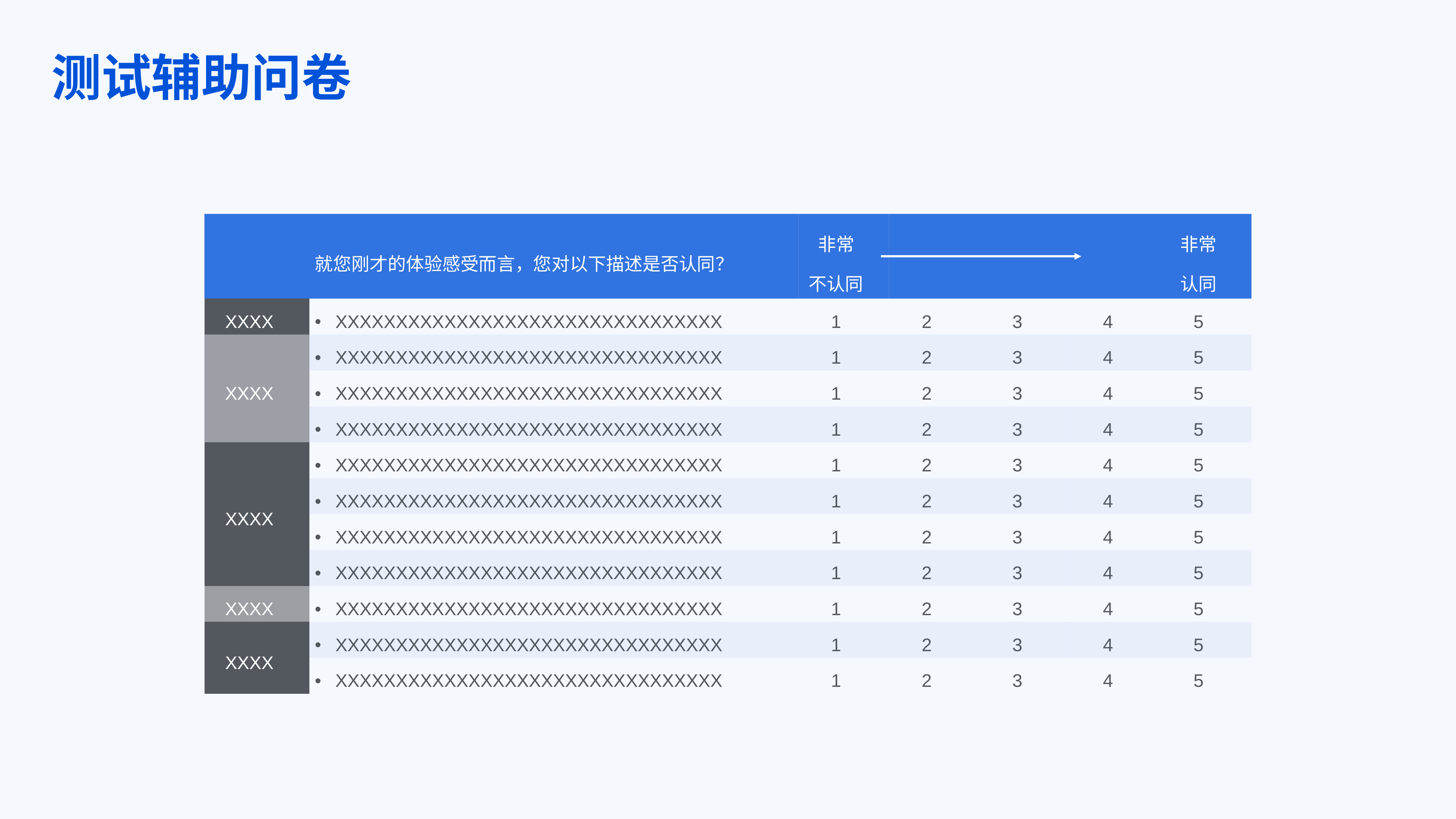

测试辅助问卷
|  | 就您刚才的体验感受而言，您对以下描述是否认同？ | 非常 不认同 |  |  |  | 非常 认同 |
| --- | --- | --- | --- | --- | --- | --- |
| XXXX | XXXXXXXXXXXXXXXXXXXXXXXXXXXXXXXX | 1 | 2 | 3 | 4 | 5 |
| XXXX | XXXXXXXXXXXXXXXXXXXXXXXXXXXXXXXX | 1 | 2 | 3 | 4 | 5 |
|  | XXXXXXXXXXXXXXXXXXXXXXXXXXXXXXXX | 1 | 2 | 3 | 4 | 5 |
|  | XXXXXXXXXXXXXXXXXXXXXXXXXXXXXXXX | 1 | 2 | 3 | 4 | 5 |
| XXXX | XXXXXXXXXXXXXXXXXXXXXXXXXXXXXXXX | 1 | 2 | 3 | 4 | 5 |
|  | XXXXXXXXXXXXXXXXXXXXXXXXXXXXXXXX | 1 | 2 | 3 | 4 | 5 |
|  | XXXXXXXXXXXXXXXXXXXXXXXXXXXXXXXX | 1 | 2 | 3 | 4 | 5 |
|  | XXXXXXXXXXXXXXXXXXXXXXXXXXXXXXXX | 1 | 2 | 3 | 4 | 5 |
| XXXX | XXXXXXXXXXXXXXXXXXXXXXXXXXXXXXXX | 1 | 2 | 3 | 4 | 5 |
| XXXX | XXXXXXXXXXXXXXXXXXXXXXXXXXXXXXXX | 1 | 2 | 3 | 4 | 5 |
|  | XXXXXXXXXXXXXXXXXXXXXXXXXXXXXXXX | 1 | 2 | 3 | 4 | 5 |